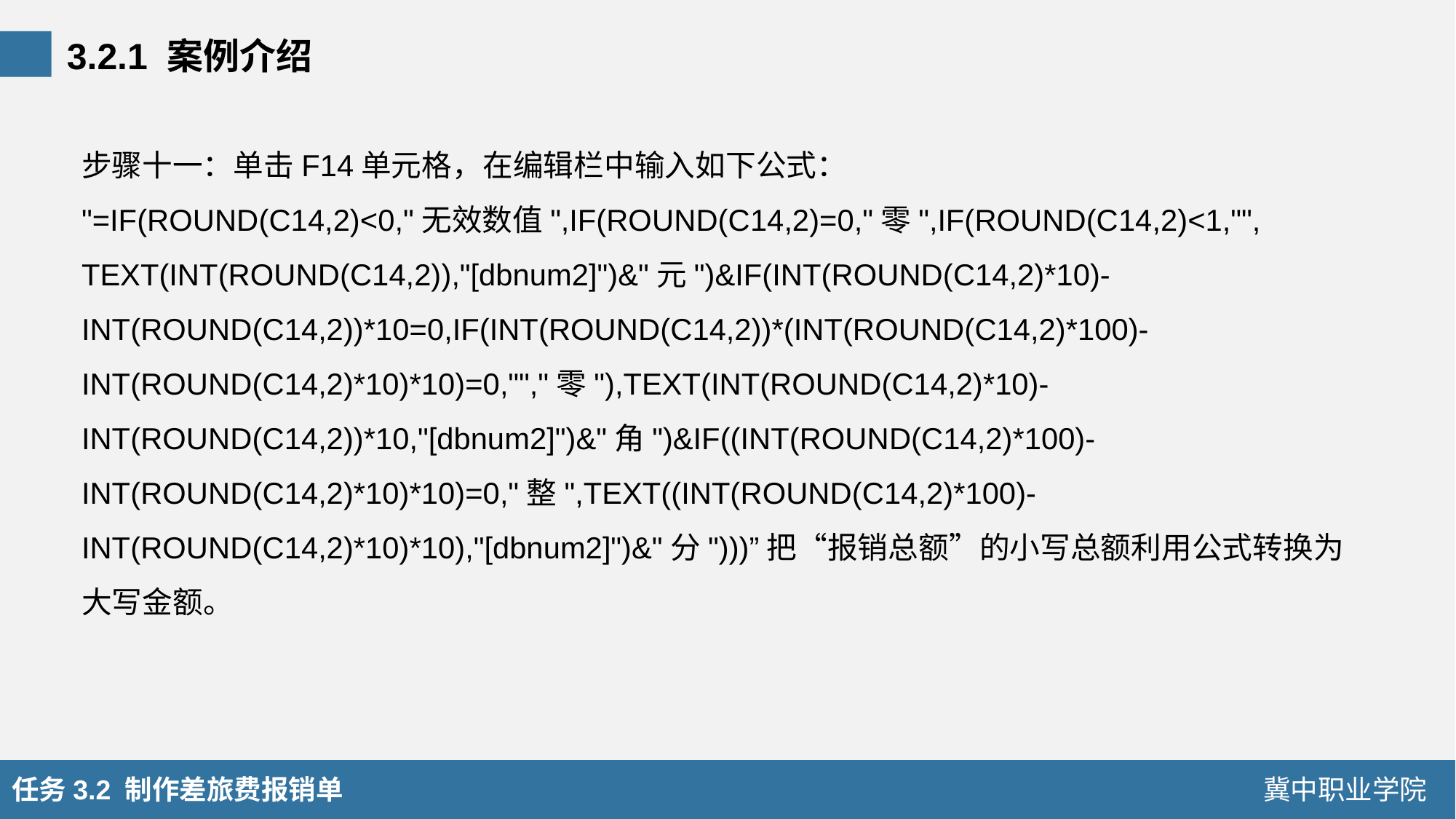

3.2.1 案例介绍
步骤十一：单击F14单元格，在编辑栏中输入如下公式：
"=IF(ROUND(C14,2)<0,"无效数值",IF(ROUND(C14,2)=0,"零",IF(ROUND(C14,2)<1,"", TEXT(INT(ROUND(C14,2)),"[dbnum2]")&"元")&IF(INT(ROUND(C14,2)*10)-INT(ROUND(C14,2))*10=0,IF(INT(ROUND(C14,2))*(INT(ROUND(C14,2)*100)-INT(ROUND(C14,2)*10)*10)=0,"","零"),TEXT(INT(ROUND(C14,2)*10)-INT(ROUND(C14,2))*10,"[dbnum2]")&"角")&IF((INT(ROUND(C14,2)*100)-INT(ROUND(C14,2)*10)*10)=0,"整",TEXT((INT(ROUND(C14,2)*100)-INT(ROUND(C14,2)*10)*10),"[dbnum2]")&"分")))”把“报销总额”的小写总额利用公式转换为大写金额。

任务3.2 制作差旅费报销单
冀中职业学院